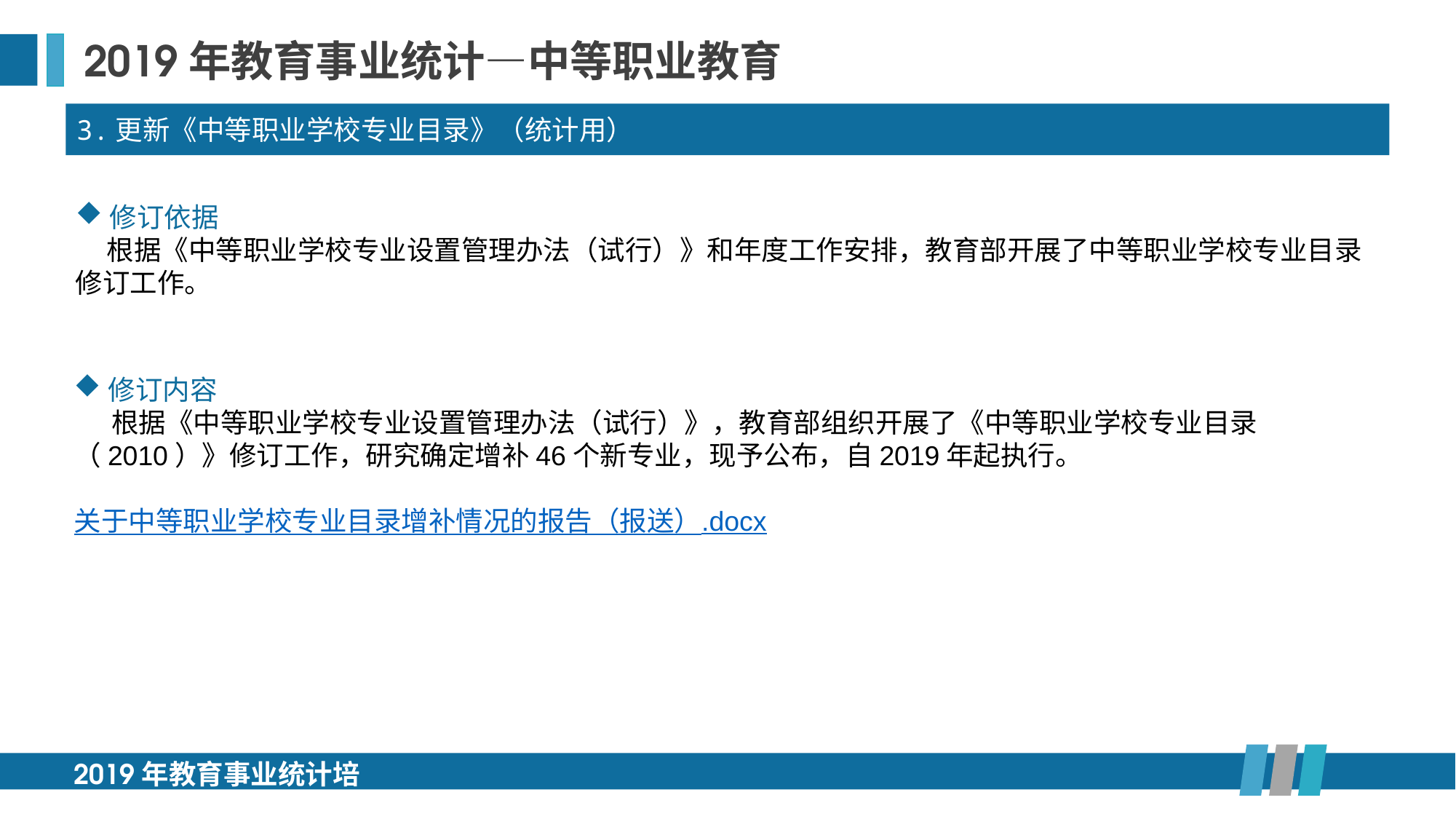

2019年教育事业统计—中等职业教育

3.更新《中等职业学校专业目录》（统计用）
修订依据
    根据《中等职业学校专业设置管理办法（试行）》和年度工作安排，教育部开展了中等职业学校专业目录修订工作。
修订内容
     根据《中等职业学校专业设置管理办法（试行）》，教育部组织开展了《中等职业学校专业目录（2010）》修订工作，研究确定增补46个新专业，现予公布，自2019年起执行。

关于中等职业学校专业目录增补情况的报告（报送）.docx

2019年教育事业统计培训